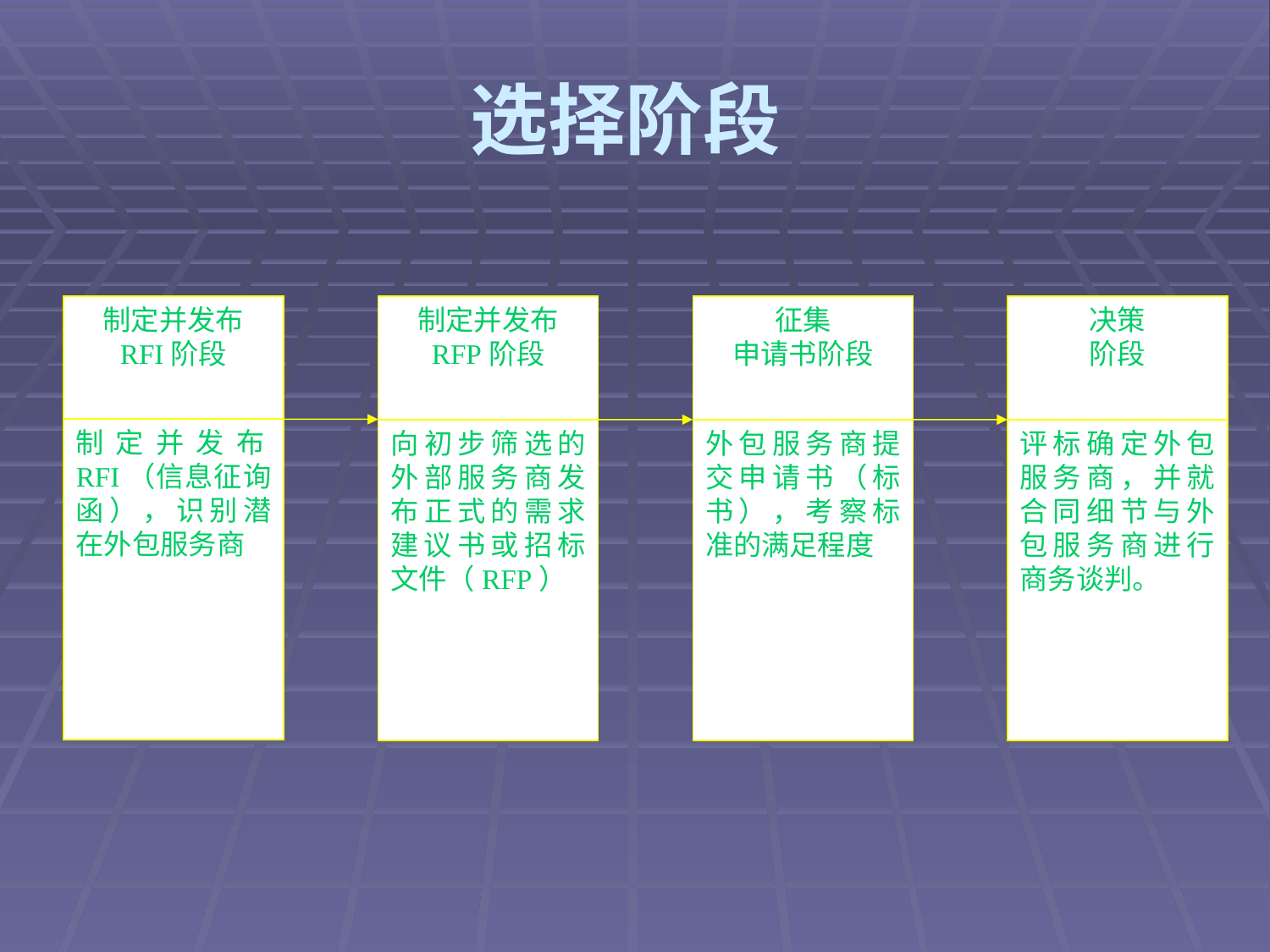

# 选择阶段
制定并发布
RFI阶段
制定并发布
RFP阶段
征集
申请书阶段
决策
阶段
制定并发布RFI（信息征询函），识别潜在外包服务商

向初步筛选的外部服务商发布正式的需求建议书或招标文件（RFP）

外包服务商提交申请书（标书），考察标准的满足程度

评标确定外包服务商，并就合同细节与外包服务商进行商务谈判。